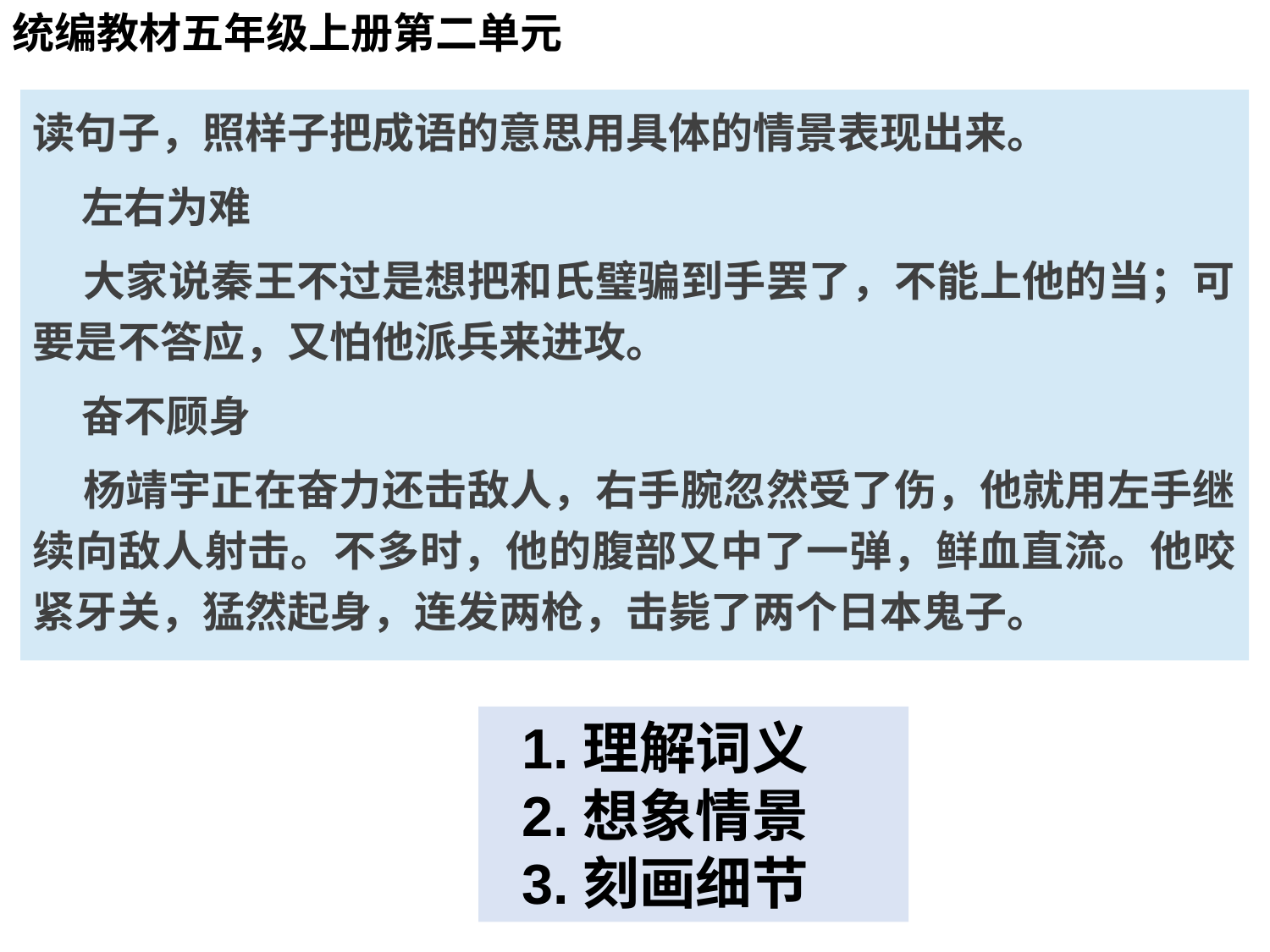

#
统编教材五年级上册第二单元
读句子，照样子把成语的意思用具体的情景表现出来。
    左右为难
    大家说秦王不过是想把和氏璧骗到手罢了，不能上他的当；可要是不答应，又怕他派兵来进攻。
    奋不顾身
    杨靖宇正在奋力还击敌人，右手腕忽然受了伤，他就用左手继续向敌人射击。不多时，他的腹部又中了一弹，鲜血直流。他咬紧牙关，猛然起身，连发两枪，击毙了两个日本鬼子。
  1.理解词义
  2.想象情景
  3.刻画细节